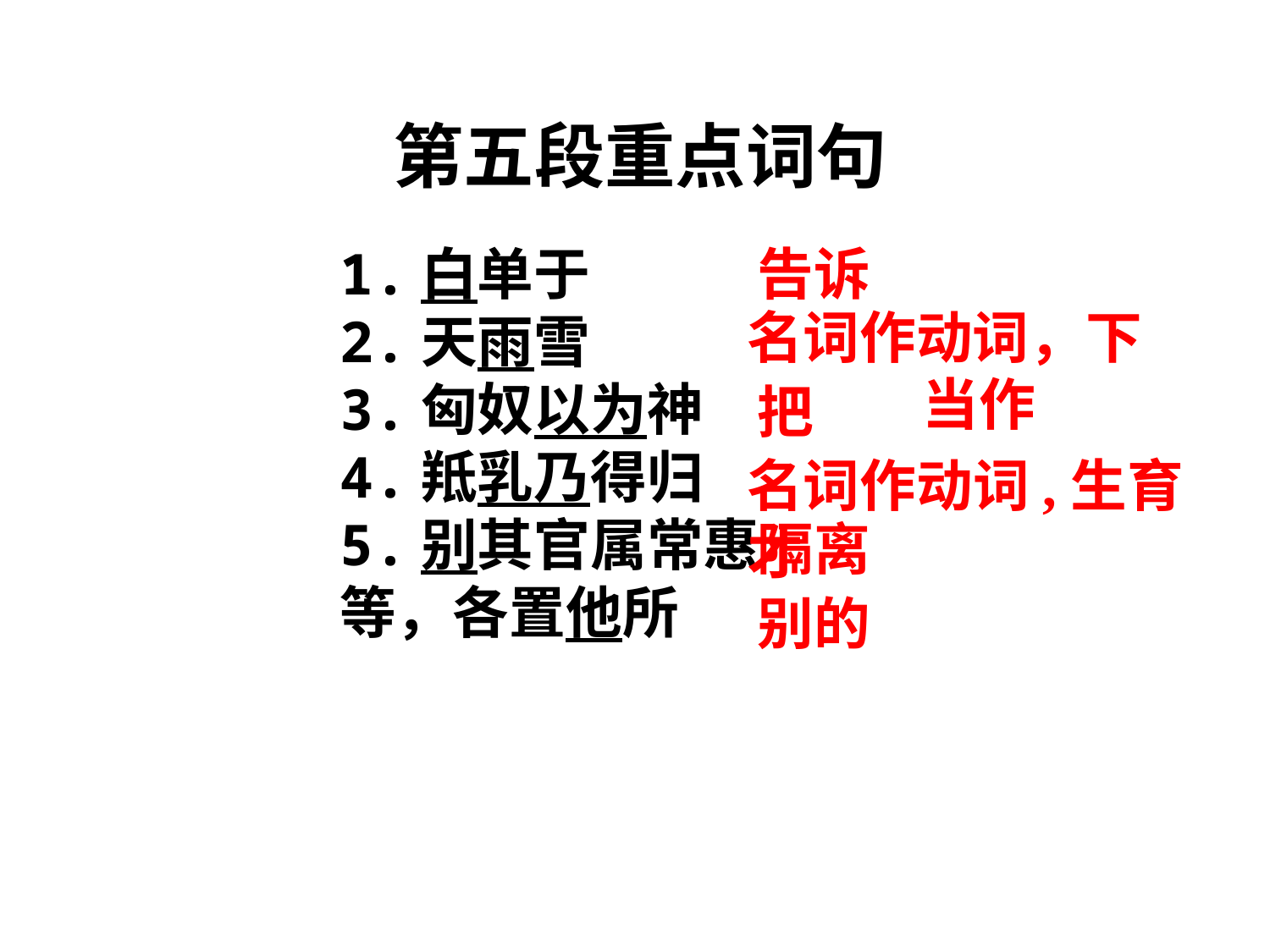

第五段重点词句
1.白单于
2.天雨雪
3.匈奴以为神
4.羝乳乃得归
5.别其官属常惠
等，各置他所
告诉
名词作动词，下
当作
把

名词作动词,生育  才
隔离
别的